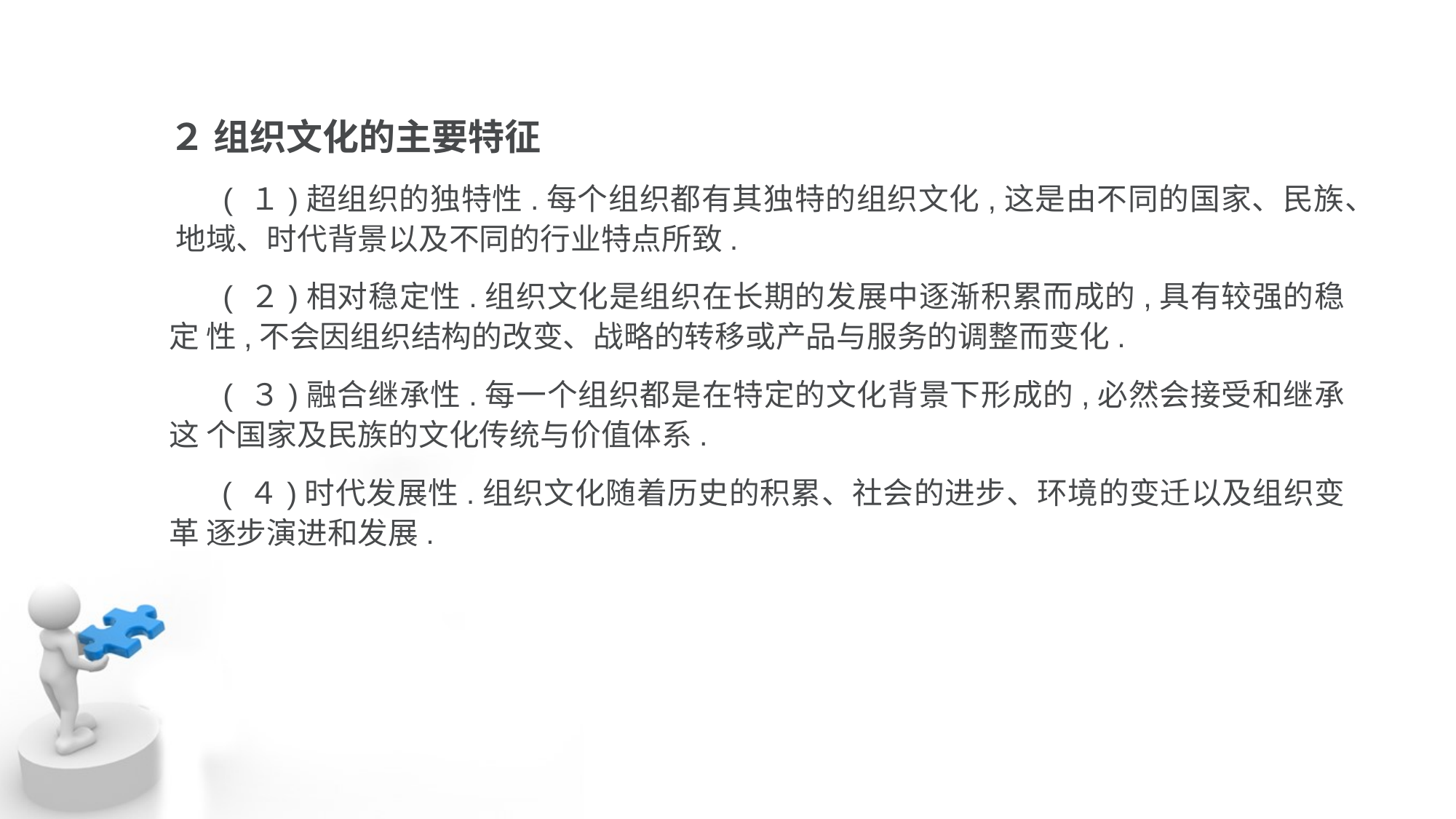

２ 组织文化的主要特征
      ( １)超组织的独特性.每个组织都有其独特的组织文化,这是由不同的国家、民族、 地域、时代背景以及不同的行业特点所致.
      ( ２)相对稳定性.组织文化是组织在长期的发展中逐渐积累而成的,具有较强的稳定 性,不会因组织结构的改变、战略的转移或产品与服务的调整而变化.
      ( ３)融合继承性.每一个组织都是在特定的文化背景下形成的,必然会接受和继承这 个国家及民族的文化传统与价值体系.
      ( ４)时代发展性.组织文化随着历史的积累、社会的进步、环境的变迁以及组织变革 逐步演进和发展.